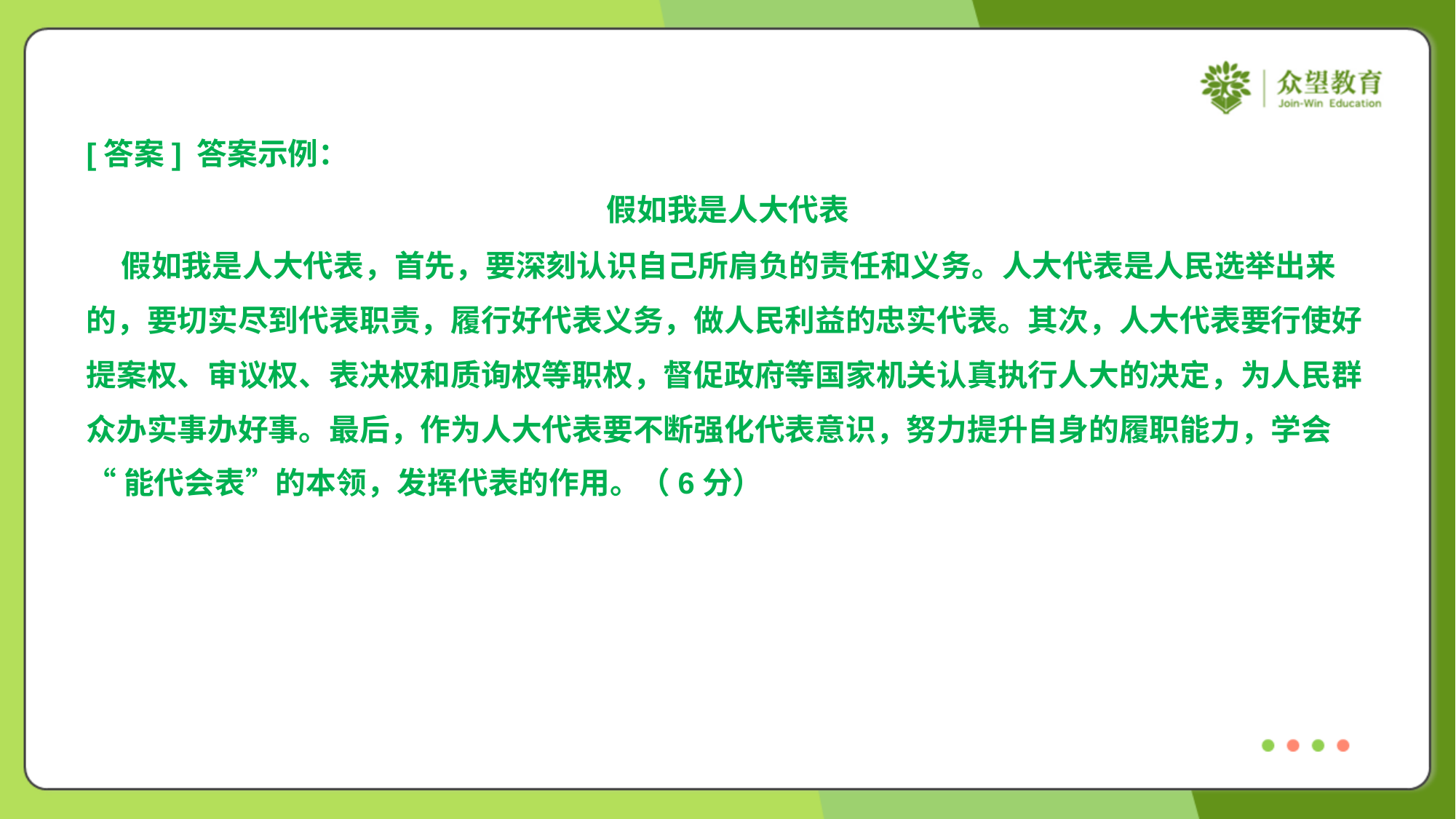

[答案] 答案示例：
假如我是人大代表
    假如我是人大代表，首先，要深刻认识自己所肩负的责任和义务。人大代表是人民选举出来
的，要切实尽到代表职责，履行好代表义务，做人民利益的忠实代表。其次，人大代表要行使好
提案权、审议权、表决权和质询权等职权，督促政府等国家机关认真执行人大的决定，为人民群
众办实事办好事。最后，作为人大代表要不断强化代表意识，努力提升自身的履职能力，学会
“能代会表”的本领，发挥代表的作用。（6分）